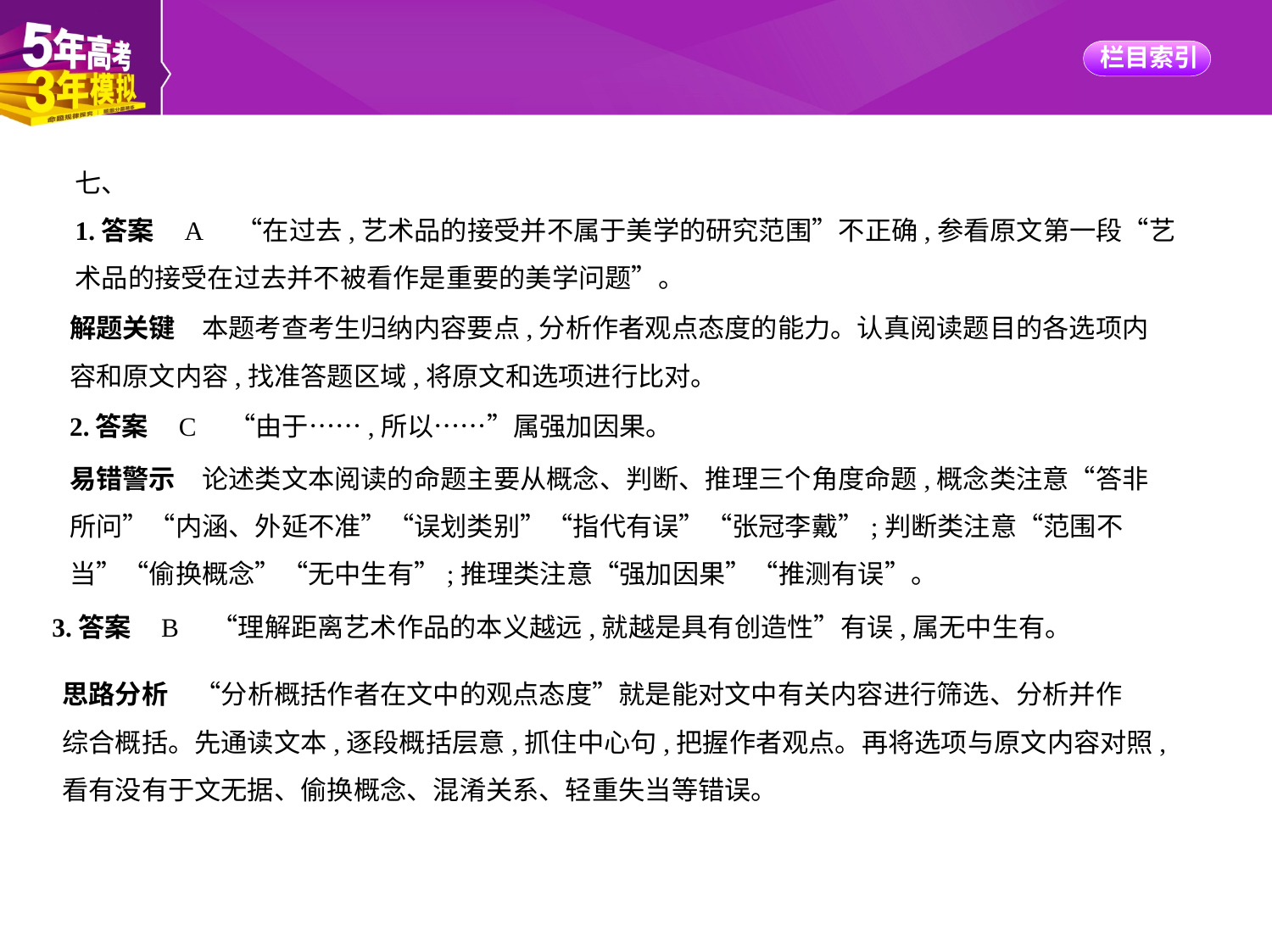

七、
1.答案    A　“在过去,艺术品的接受并不属于美学的研究范围”不正确,参看原文第一段“艺
术品的接受在过去并不被看作是重要的美学问题”。
解题关键　本题考查考生归纳内容要点,分析作者观点态度的能力。认真阅读题目的各选项内
容和原文内容,找准答题区域,将原文和选项进行比对。
2.答案    C　“由于……,所以……”属强加因果。
易错警示　论述类文本阅读的命题主要从概念、判断、推理三个角度命题,概念类注意“答非
所问”“内涵、外延不准”“误划类别”“指代有误”“张冠李戴”;判断类注意“范围不
当”“偷换概念”“无中生有”;推理类注意“强加因果”“推测有误”。
3.答案    B　“理解距离艺术作品的本义越远,就越是具有创造性”有误,属无中生有。
思路分析　“分析概括作者在文中的观点态度”就是能对文中有关内容进行筛选、分析并作
综合概括。先通读文本,逐段概括层意,抓住中心句,把握作者观点。再将选项与原文内容对照,
看有没有于文无据、偷换概念、混淆关系、轻重失当等错误。